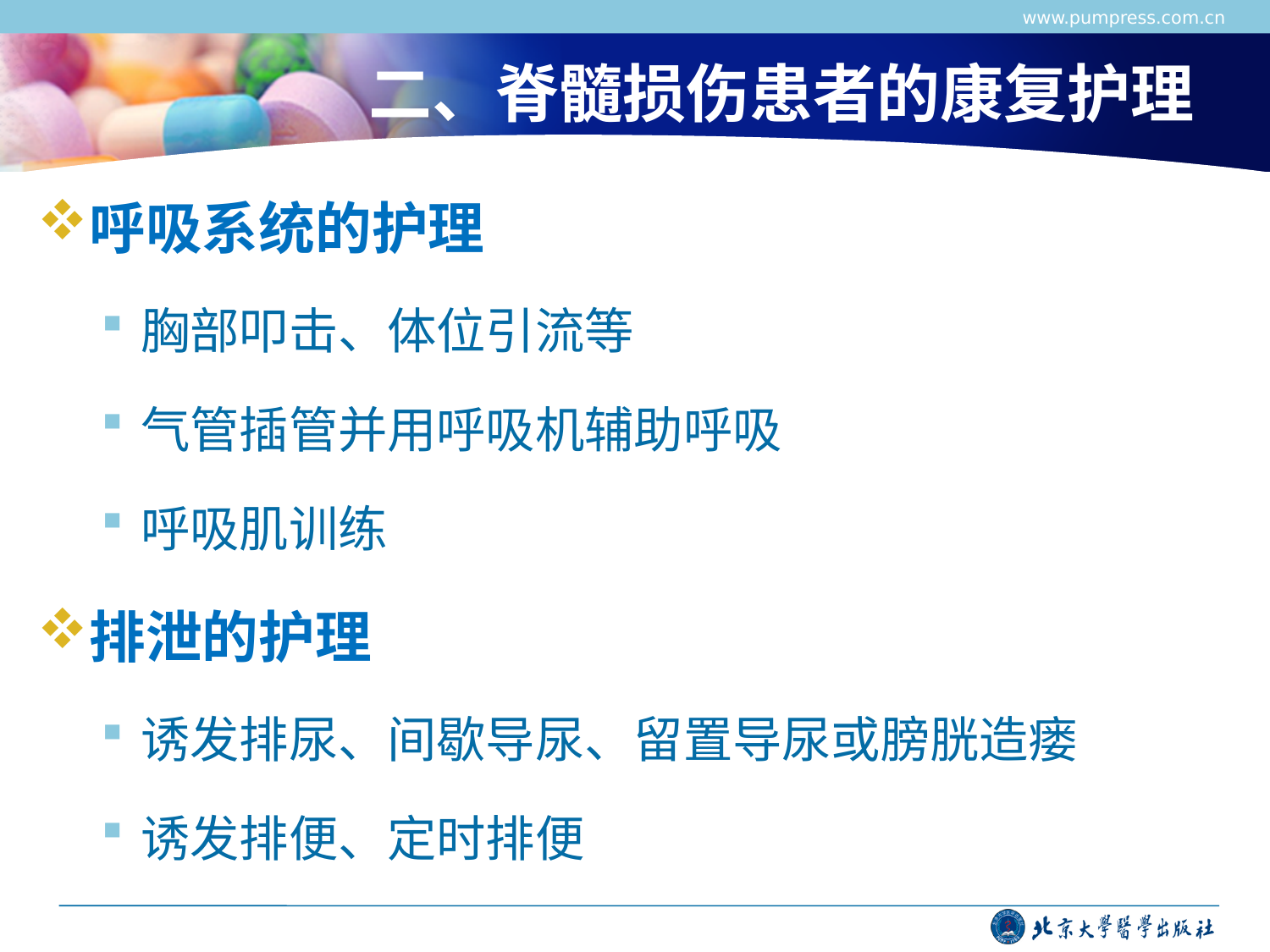

www.pumpress.com.cn
# 二、脊髓损伤患者的康复护理
呼吸系统的护理
胸部叩击、体位引流等
气管插管并用呼吸机辅助呼吸
呼吸肌训练
排泄的护理
诱发排尿、间歇导尿、留置导尿或膀胱造瘘
诱发排便、定时排便